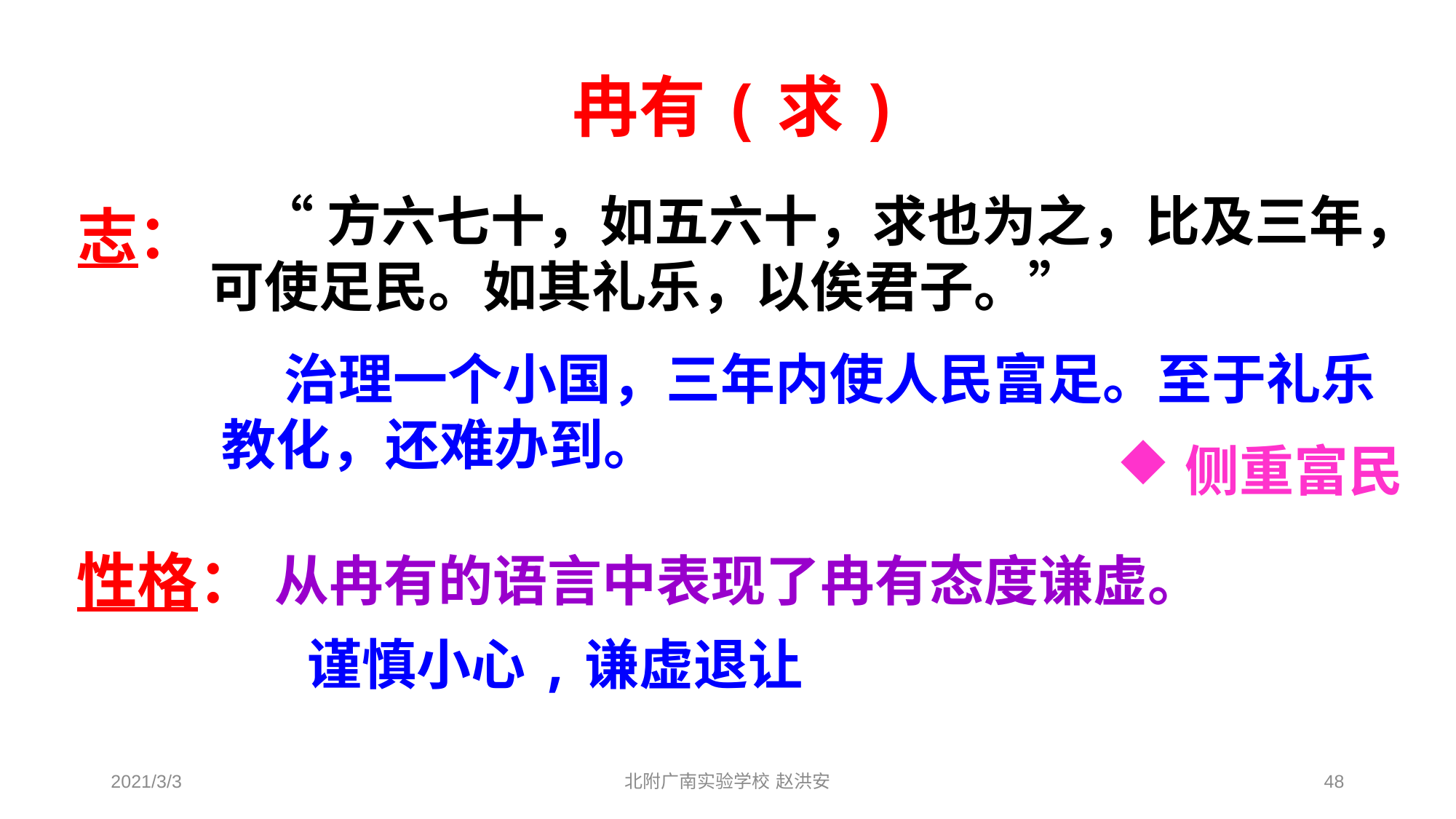

冉有(求)
    “方六七十，如五六十，求也为之，比及三年，可使足民。如其礼乐，以俟君子。”
志：
    治理一个小国，三年内使人民富足。至于礼乐教化，还难办到。
侧重富民
性格：
从冉有的语言中表现了冉有态度谦虚。
谨慎小心,谦虚退让
2021/3/3
北附广南实验学校 赵洪安
48